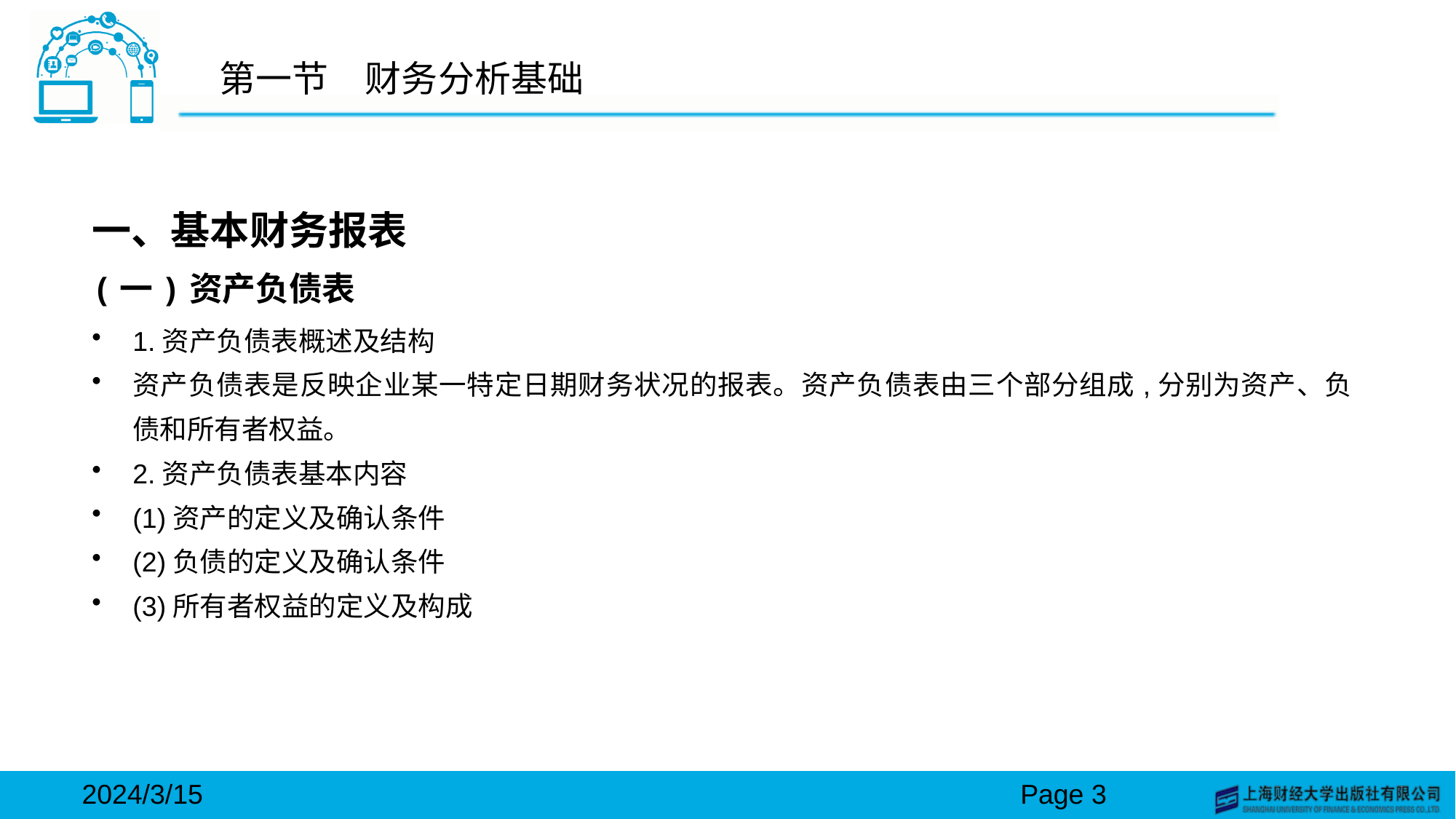

# 第一节　财务分析基础
一、基本财务报表
(一)资产负债表
1.资产负债表概述及结构
资产负债表是反映企业某一特定日期财务状况的报表。资产负债表由三个部分组成,分别为资产、负债和所有者权益。
2.资产负债表基本内容
(1)资产的定义及确认条件
(2)负债的定义及确认条件
(3)所有者权益的定义及构成

2024/3/15
Page 3